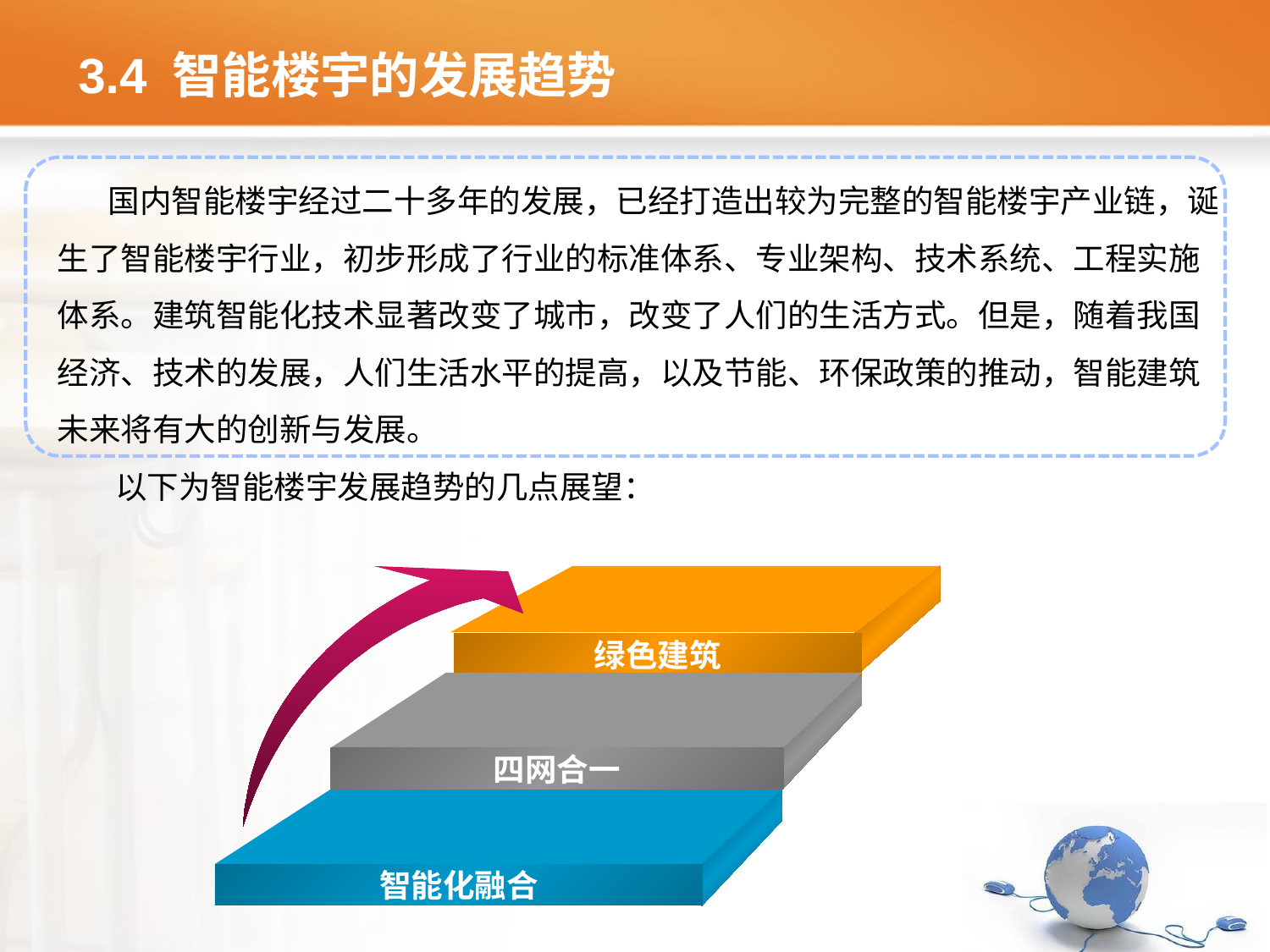

# 3.4 智能楼宇的发展趋势
      国内智能楼宇经过二十多年的发展，已经打造出较为完整的智能楼宇产业链，诞生了智能楼宇行业，初步形成了行业的标准体系、专业架构、技术系统、工程实施体系。建筑智能化技术显著改变了城市，改变了人们的生活方式。但是，随着我国经济、技术的发展，人们生活水平的提高，以及节能、环保政策的推动，智能建筑未来将有大的创新与发展。
       以下为智能楼宇发展趋势的几点展望：

绿色建筑

四网合一

智能化融合